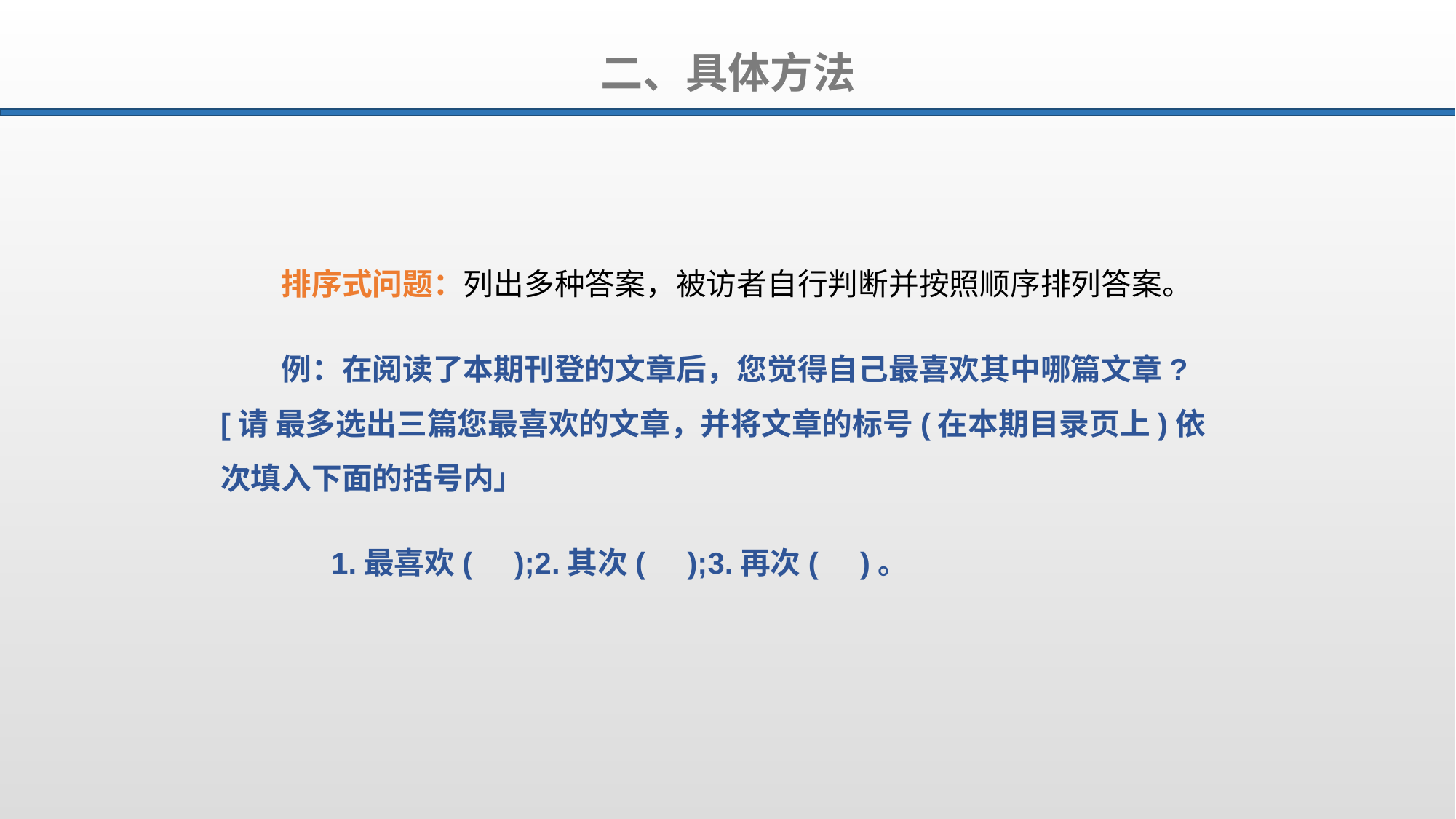

二、具体方法

排序式问题：列出多种答案，被访者自行判断并按照顺序排列答案。
例：在阅读了本期刊登的文章后，您觉得自己最喜欢其中哪篇文章? [请 最多选出三篇您最喜欢的文章，并将文章的标号(在本期目录页上)依次填入下面的括号内」
      1.最喜欢(     );2.其次(     );3.再次(     )。